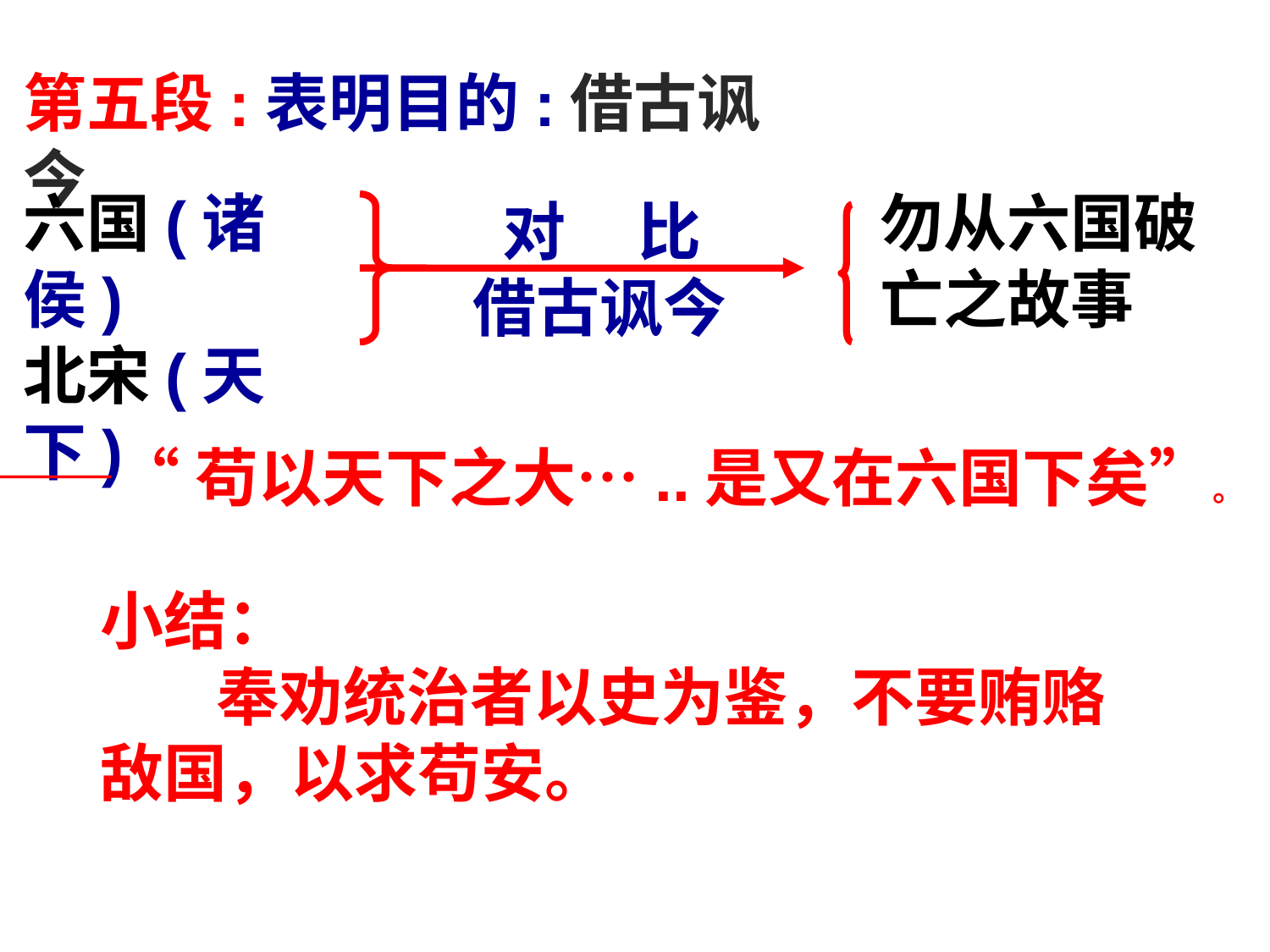

第五段:表明目的:借古讽今
六国(诸侯)
北宋(天下)
勿从六国破亡之故事
 对     比
借古讽今

——“苟以天下之大…..是又在六国下矣”。
小结：
       奉劝统治者以史为鉴，不要贿赂
敌国，以求苟安。